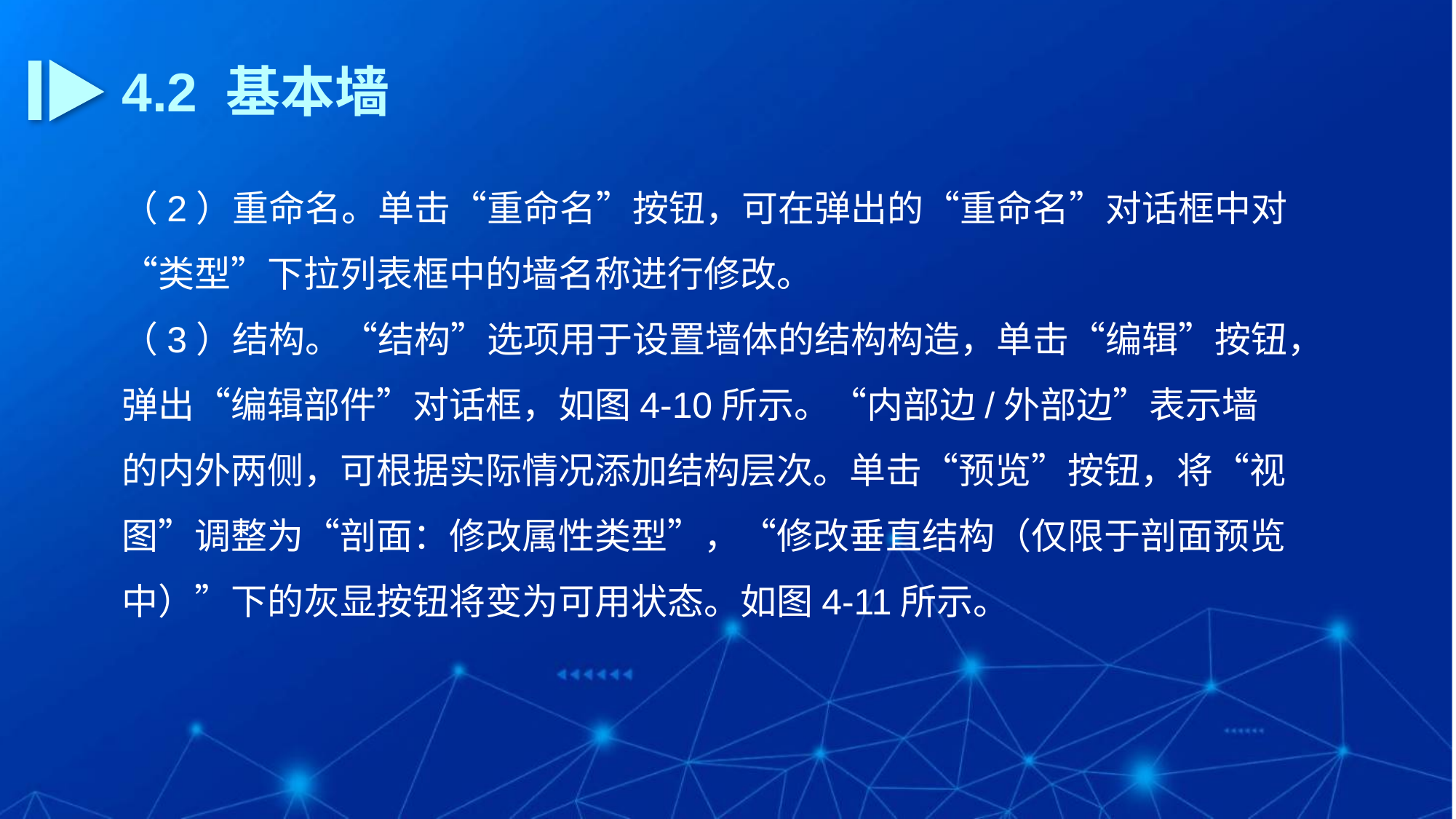

4.2 基本墙

（2）重命名。单击“重命名”按钮，可在弹出的“重命名”对话框中对“类型”下拉列表框中的墙名称进行修改。
（3）结构。“结构”选项用于设置墙体的结构构造，单击“编辑”按钮，弹出“编辑部件”对话框，如图4-10所示。“内部边/外部边”表示墙的内外两侧，可根据实际情况添加结构层次。单击“预览”按钮，将“视图”调整为“剖面：修改属性类型”，“修改垂直结构（仅限于剖面预览中）”下的灰显按钮将变为可用状态。如图4-11所示。